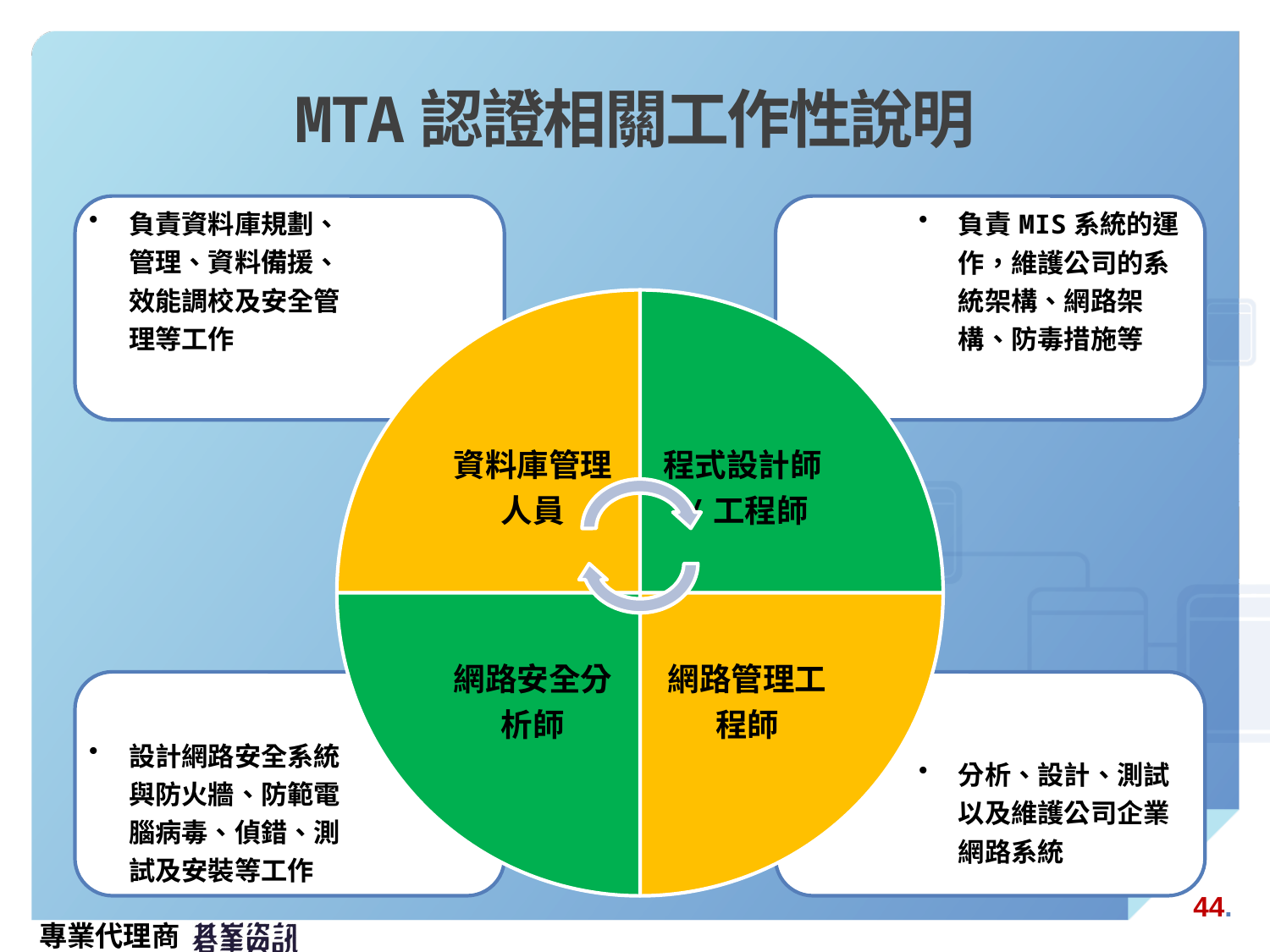

# MTA認證相關工作性說明
資料庫管理人員
負責資料庫規劃、管理、資料備援、效能調校及安全管理等工作
程式設計師/工程師
負責MIS系統的運作，維護公司的系統架構、網路架構、防毒措施等
網路管理工程師
分析、設計、測試以及維護公司企業網路系統
網路安全分析師
設計網路安全系統與防火牆、防範電腦病毒、偵錯、測試及安裝等工作
44.